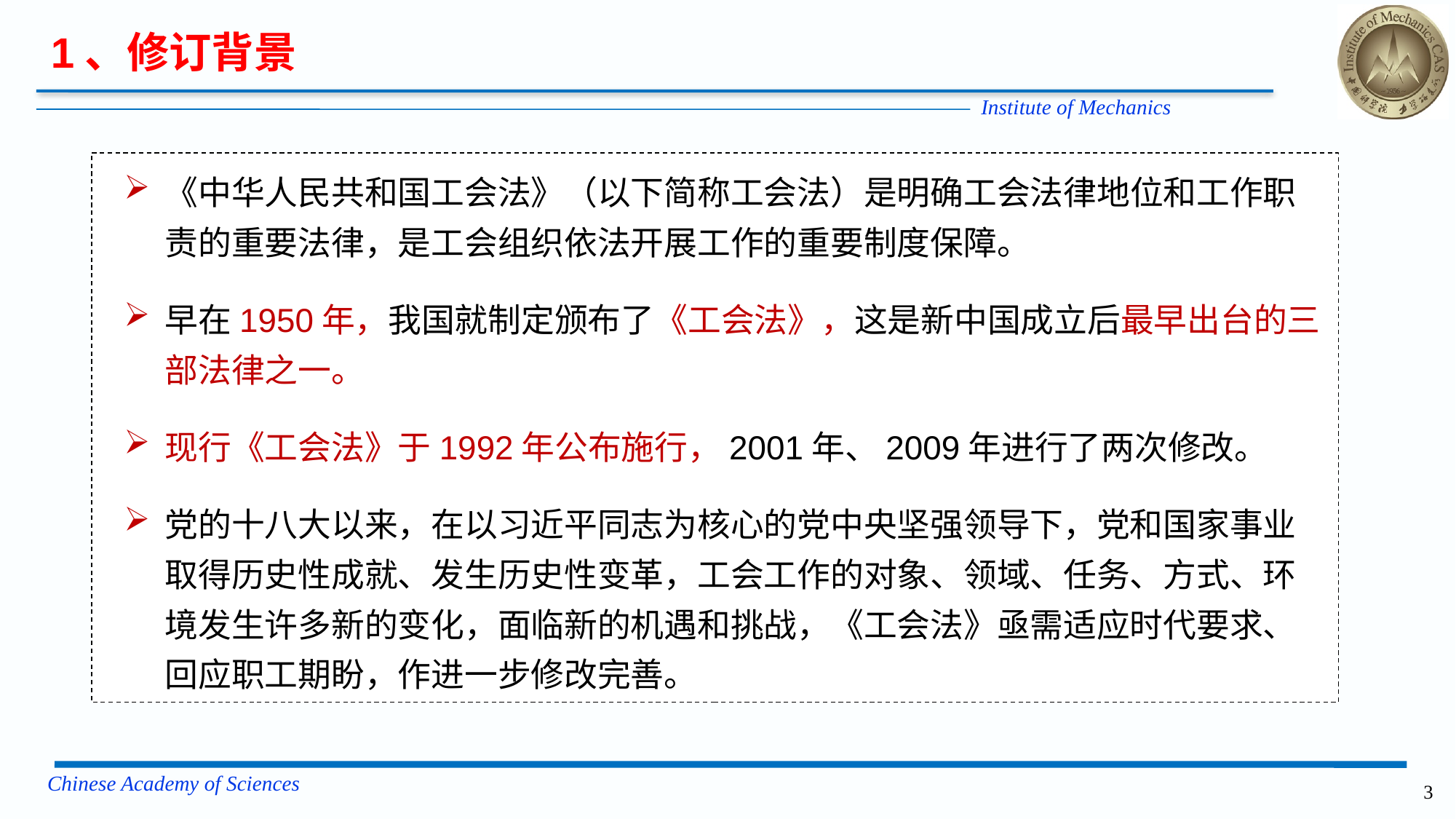

1、修订背景
《中华人民共和国工会法》（以下简称工会法）是明确工会法律地位和工作职责的重要法律，是工会组织依法开展工作的重要制度保障。
早在1950年，我国就制定颁布了《工会法》，这是新中国成立后最早出台的三部法律之一。
现行《工会法》于1992年公布施行，2001年、2009年进行了两次修改。
党的十八大以来，在以习近平同志为核心的党中央坚强领导下，党和国家事业取得历史性成就、发生历史性变革，工会工作的对象、领域、任务、方式、环境发生许多新的变化，面临新的机遇和挑战，《工会法》亟需适应时代要求、回应职工期盼，作进一步修改完善。
3